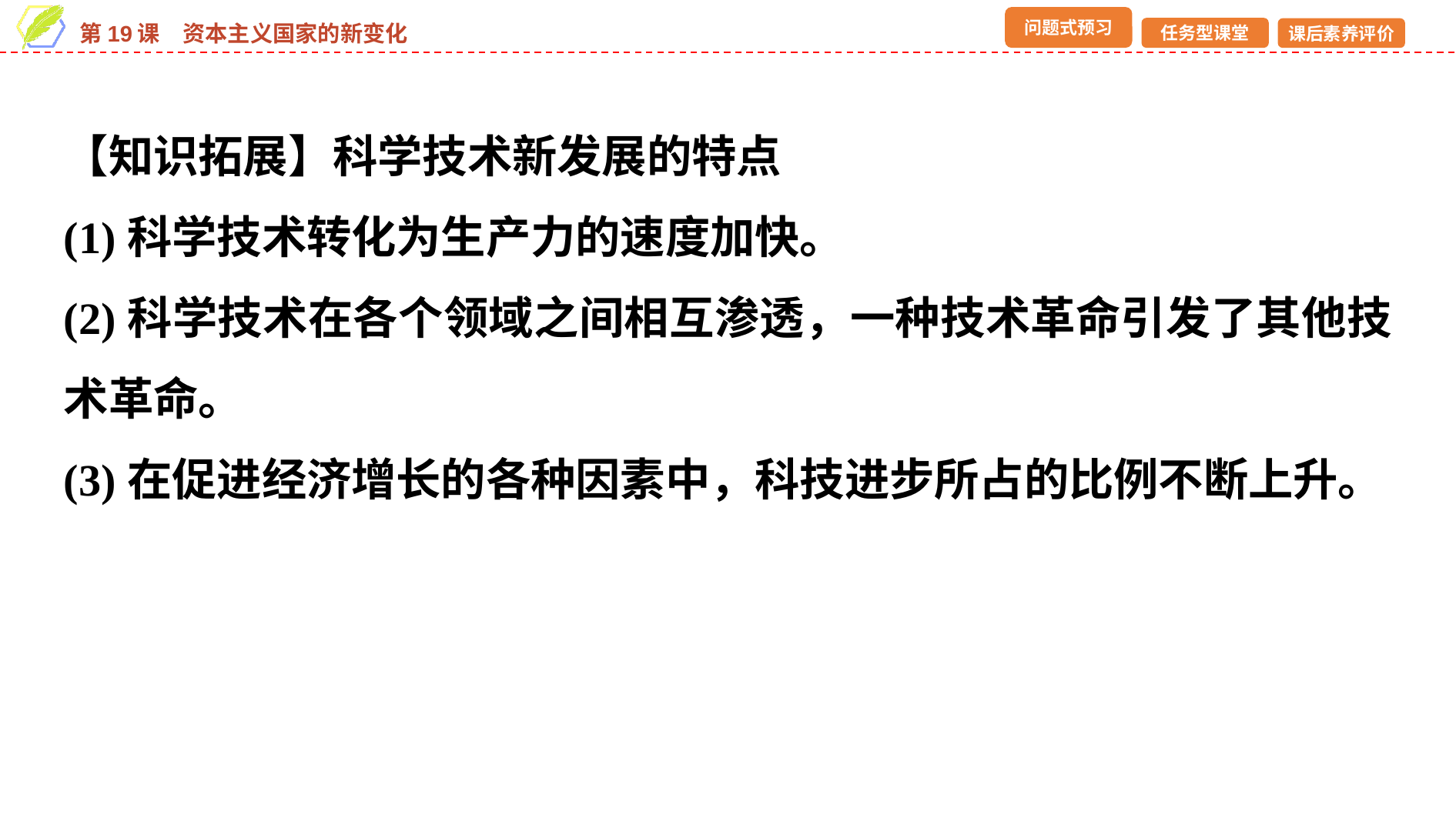

【知识拓展】科学技术新发展的特点
(1)科学技术转化为生产力的速度加快。
(2)科学技术在各个领域之间相互渗透，一种技术革命引发了其他技术革命。
(3)在促进经济增长的各种因素中，科技进步所占的比例不断上升。